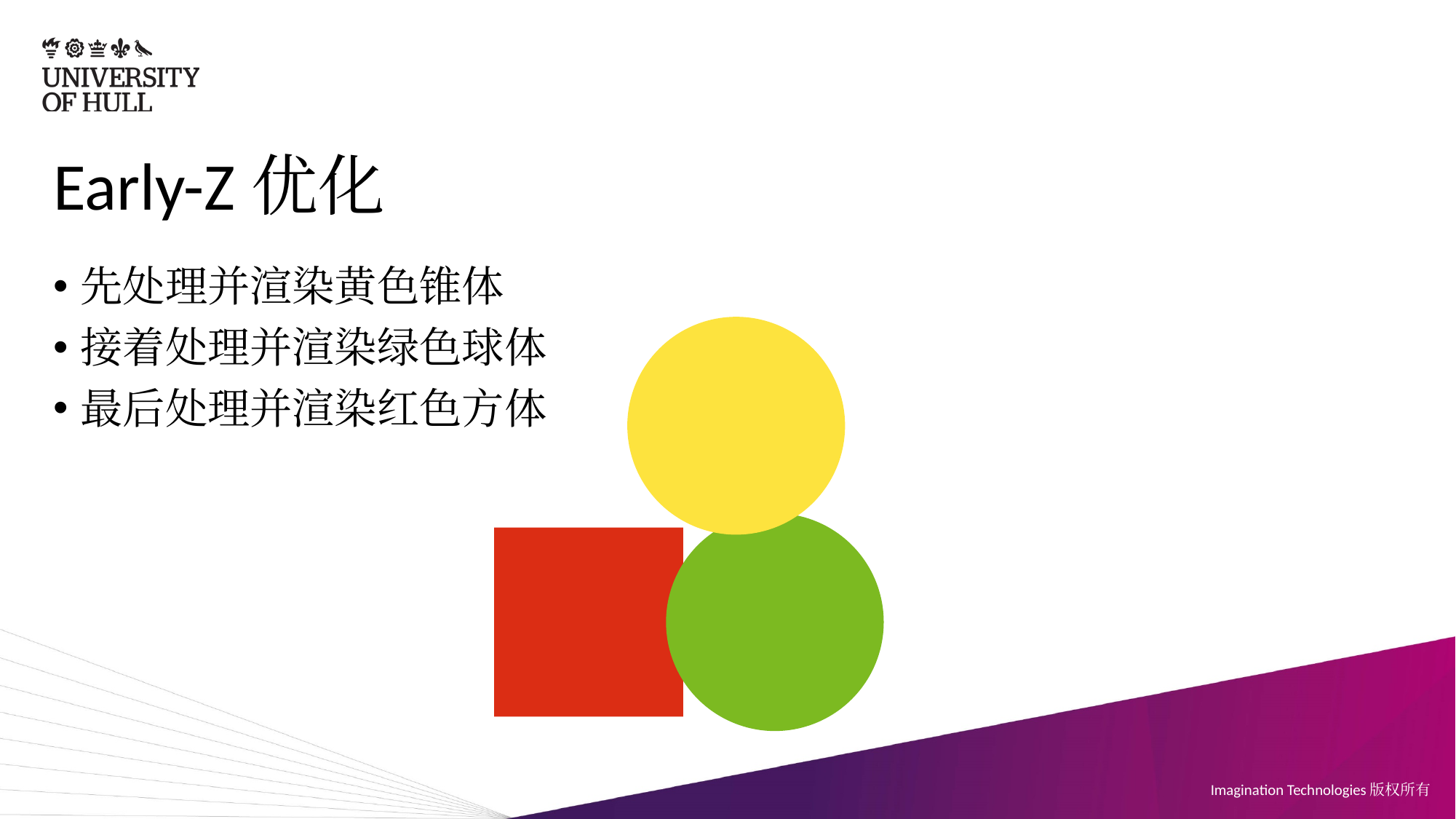

# Early-Z优化
先处理并渲染黄色锥体
接着处理并渲染绿色球体
最后处理并渲染红色方体